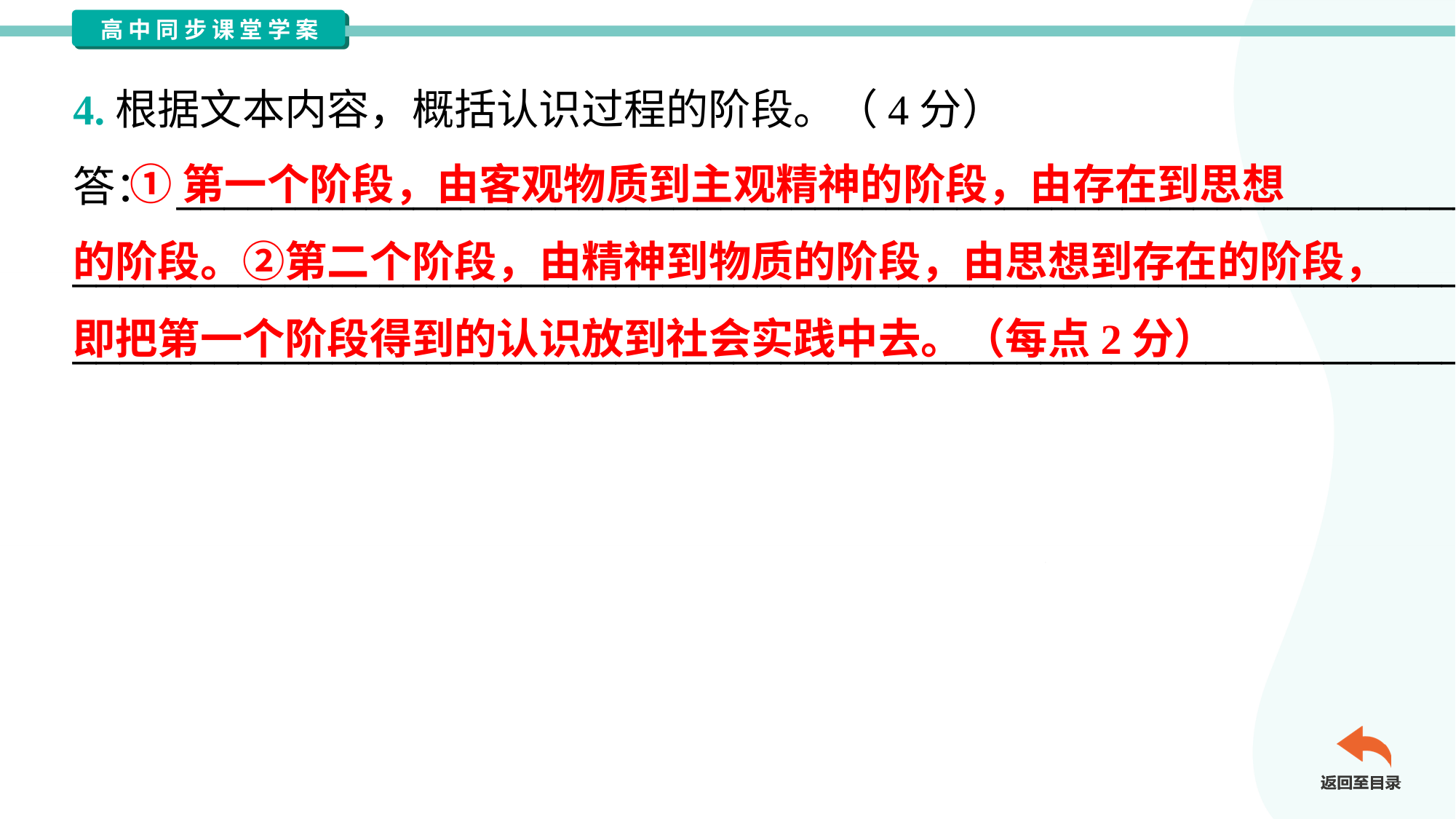

4.根据文本内容，概括认识过程的阶段。（4分）
答： ________________________________________________________
_____________________________________________________________
_____________________________________________________________
      ①第一个阶段，由客观物质到主观精神的阶段，由存在到思想
的阶段。②第二个阶段，由精神到物质的阶段，由思想到存在的阶段，
即把第一个阶段得到的认识放到社会实践中去。（每点2分）